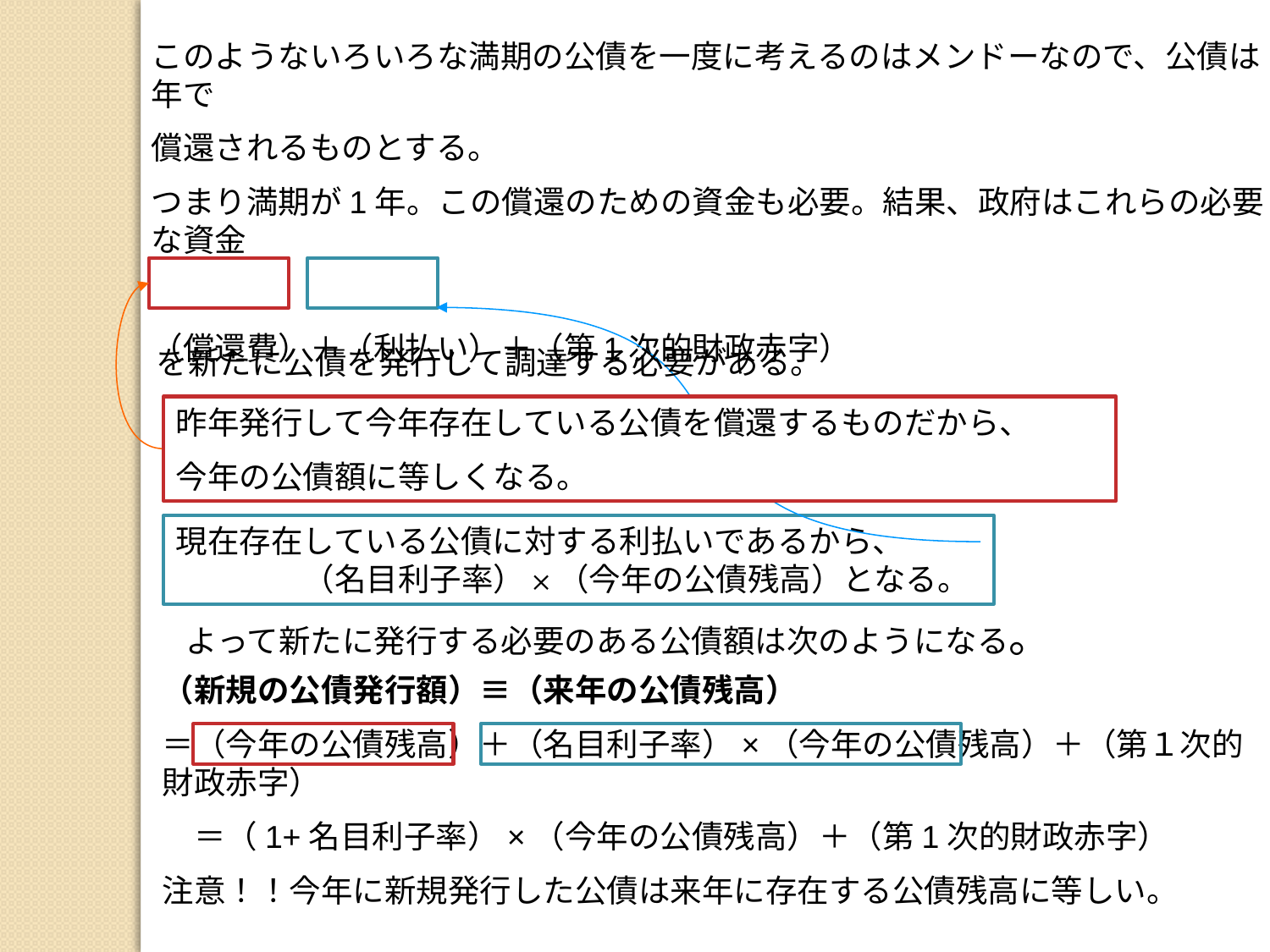

このようないろいろな満期の公債を一度に考えるのはメンドーなので、公債は1年で
償還されるものとする。
つまり満期が1年。この償還のための資金も必要。結果、政府はこれらの必要な資金

（償還費）＋（利払い）＋（第1次的財政赤字）

を新たに公債を発行して調達する必要がある。
昨年発行して今年存在している公債を償還するものだから、
今年の公債額に等しくなる。
現在存在している公債に対する利払いであるから、　　　　　　（名目利子率）×（今年の公債残高）となる。
よって新たに発行する必要のある公債額は次のようになる。
（新規の公債発行額）≡（来年の公債残高）
＝（今年の公債残高）＋（名目利子率）×（今年の公債残高）＋（第１次的財政赤字）
　＝（1+名目利子率）×（今年の公債残高）＋（第1次的財政赤字）
注意！！今年に新規発行した公債は来年に存在する公債残高に等しい。